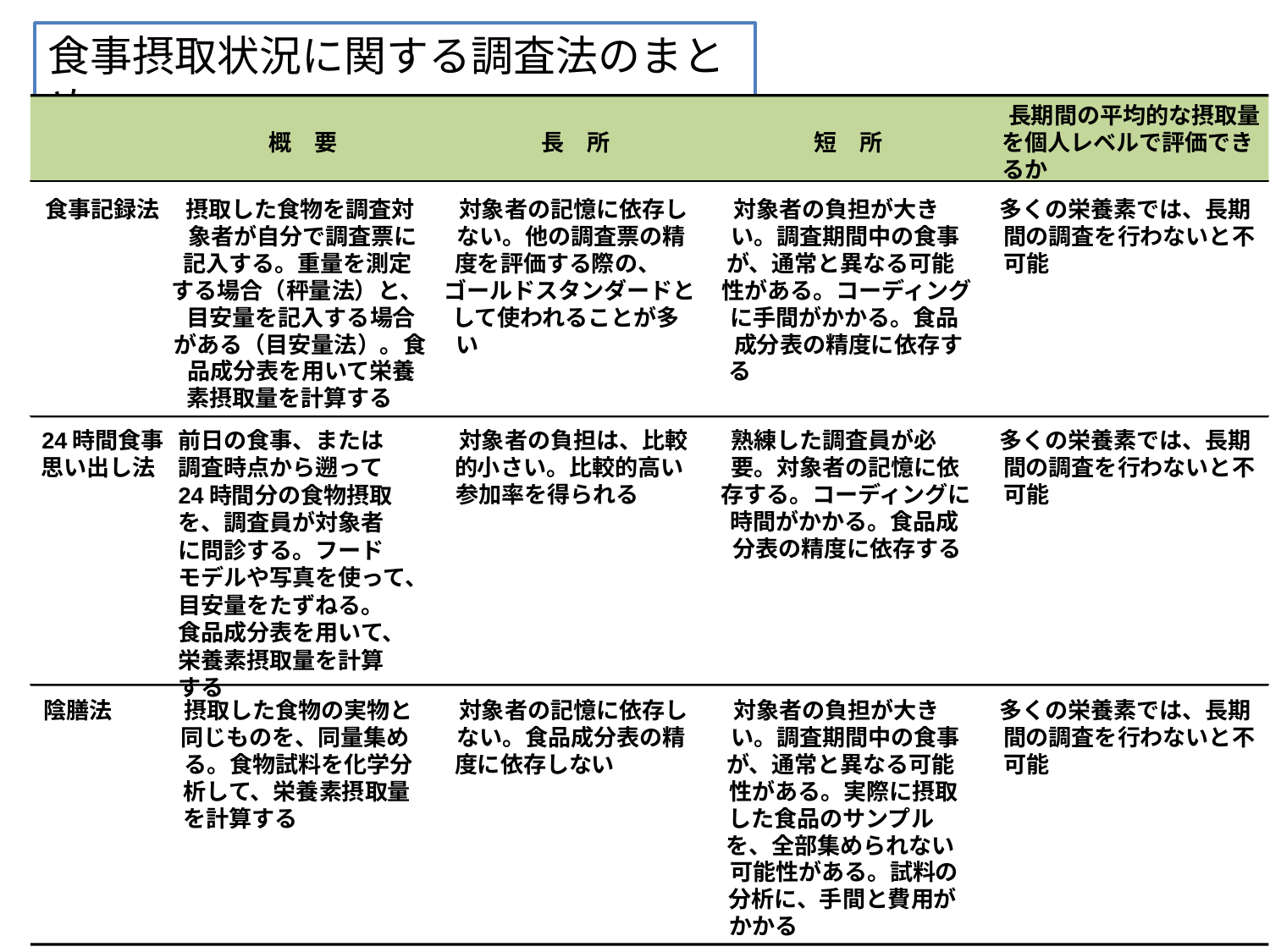

食事摂取状況に関する調査法のまとめ

長期間の平均的な摂取量
概　要
長　所
短　所
を個人レベルで評価でき
るか

食事記録法
摂取した食物を調査対
対象者の記憶に依存し
対象者の負担が大き
多くの栄養素では、長期
象者が自分で調査票に
ない。他の調査票の精
い。調査期間中の食事
間の調査を行わないと不
記入する。重量を測定
度を評価する際の、
が、通常と異なる可能
可能
する場合（秤量法）と、
ゴールドスタンダードと
性がある。コーディング
目安量を記入する場合
して使われることが多
に手間がかかる。食品
がある（目安量法）。食
い
成分表の精度に依存す
品成分表を用いて栄養
る
素摂取量を計算する

24時間食事
前日の食事、または調査時点から遡って24時間分の食物摂取を、調査員が対象者に問診する。フードモデルや写真を使って、目安量をたずねる。食品成分表を用いて、栄養素摂取量を計算する
対象者の負担は、比較
熟練した調査員が必
多くの栄養素では、長期
思い出し法
的小さい。比較的高い
要。対象者の記憶に依
間の調査を行わないと不
参加率を得られる
存する。コーディングに
可能
時間がかかる。食品成
分表の精度に依存する

陰膳法
摂取した食物の実物と
対象者の記憶に依存し
対象者の負担が大き
多くの栄養素では、長期
同じものを、同量集め
ない。食品成分表の精
い。調査期間中の食事
間の調査を行わないと不
る。食物試料を化学分
度に依存しない
が、通常と異なる可能
可能
析して、栄養素摂取量
性がある。実際に摂取
を計算する
した食品のサンプル
を、全部集められない
可能性がある。試料の
分析に、手間と費用が
かかる